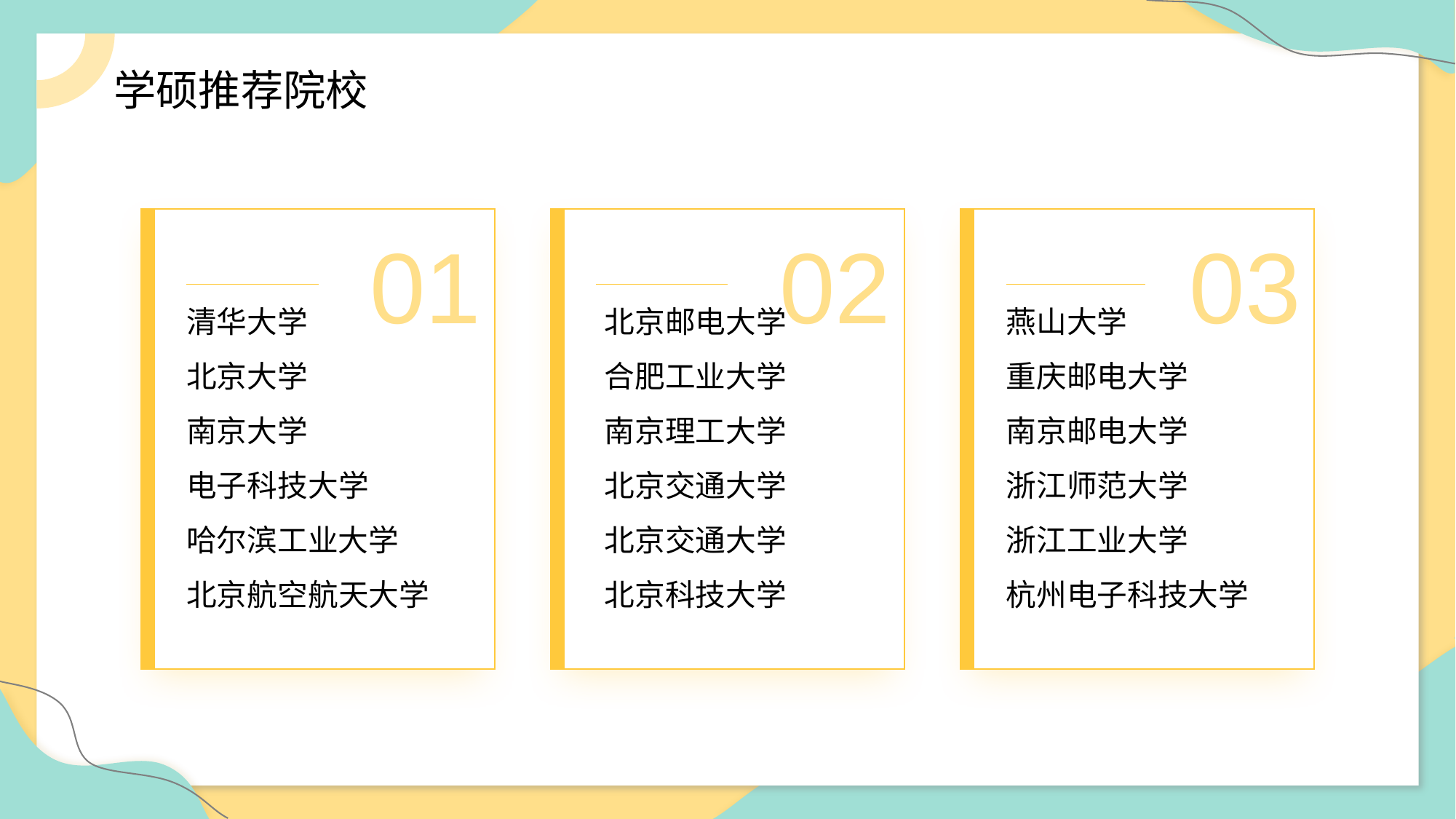

# 学硕推荐院校
01
02
03

清华大学
北京大学
南京大学
电子科技大学
哈尔滨工业大学
北京航空航天大学

北京邮电大学
合肥工业大学
南京理工大学
北京交通大学
北京交通大学
北京科技大学

燕山大学
重庆邮电大学
南京邮电大学
浙江师范大学
浙江工业大学
杭州电子科技大学